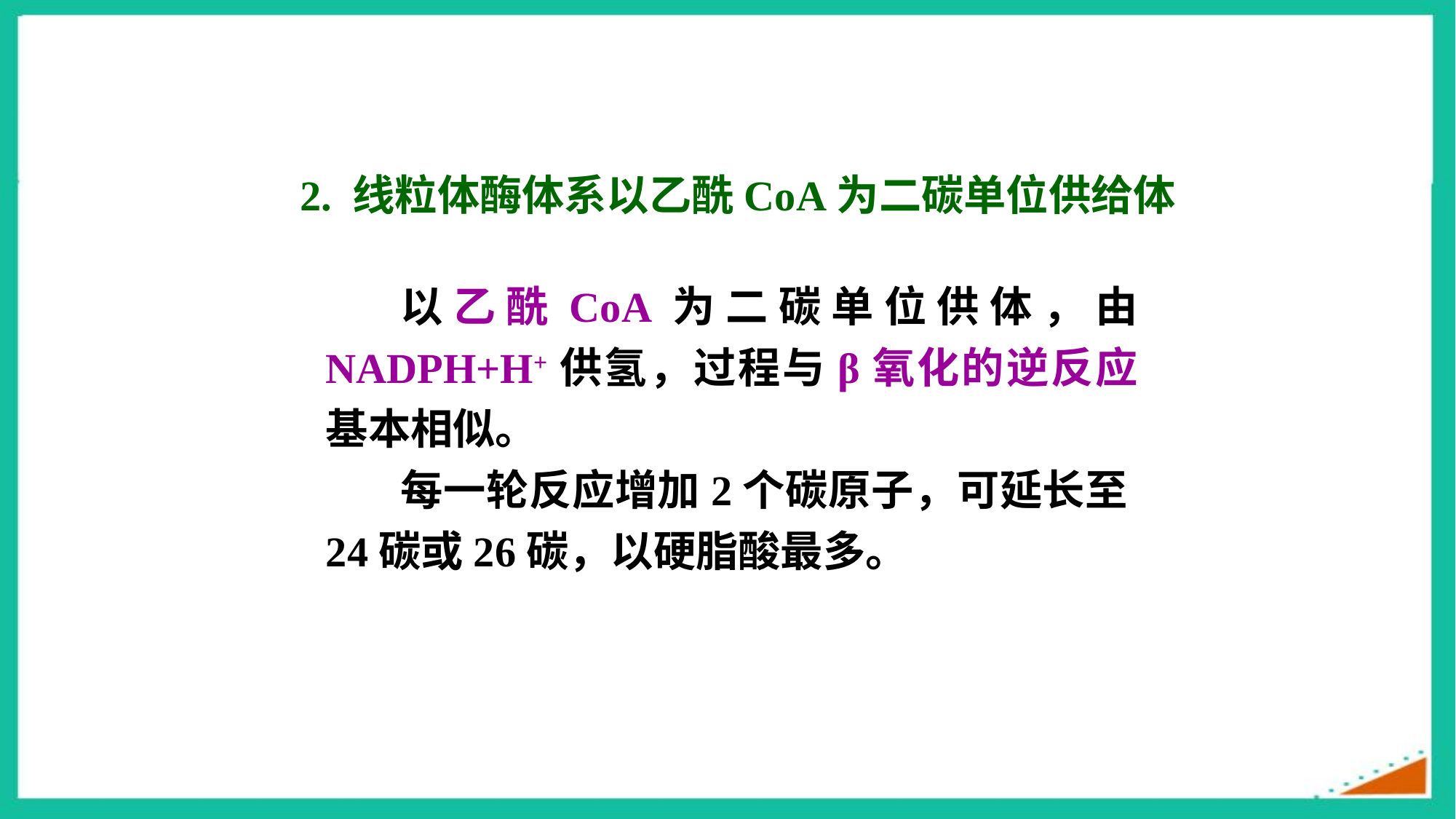

2. 线粒体酶体系以乙酰CoA为二碳单位供给体
以乙酰CoA为二碳单位供体，由 NADPH+H+供氢，过程与β氧化的逆反应基本相似。
每一轮反应增加2个碳原子，可延长至24碳或26碳，以硬脂酸最多。